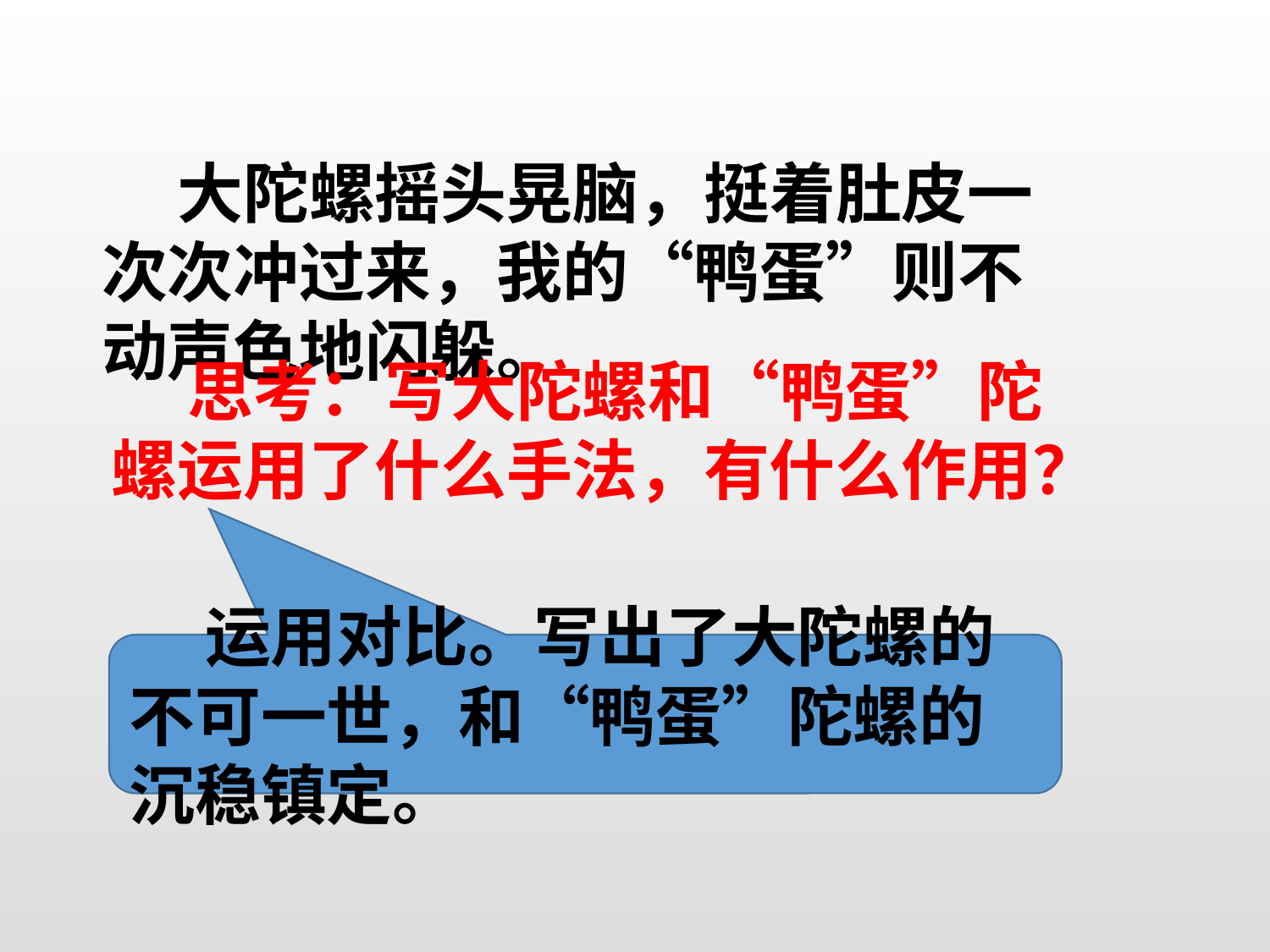

大陀螺摇头晃脑，挺着肚皮一次次冲过来，我的“鸭蛋”则不动声色地闪躲。
    思考：写大陀螺和“鸭蛋”陀螺运用了什么手法，有什么作用？
    运用对比。写出了大陀螺的不可一世，和“鸭蛋”陀螺的沉稳镇定。